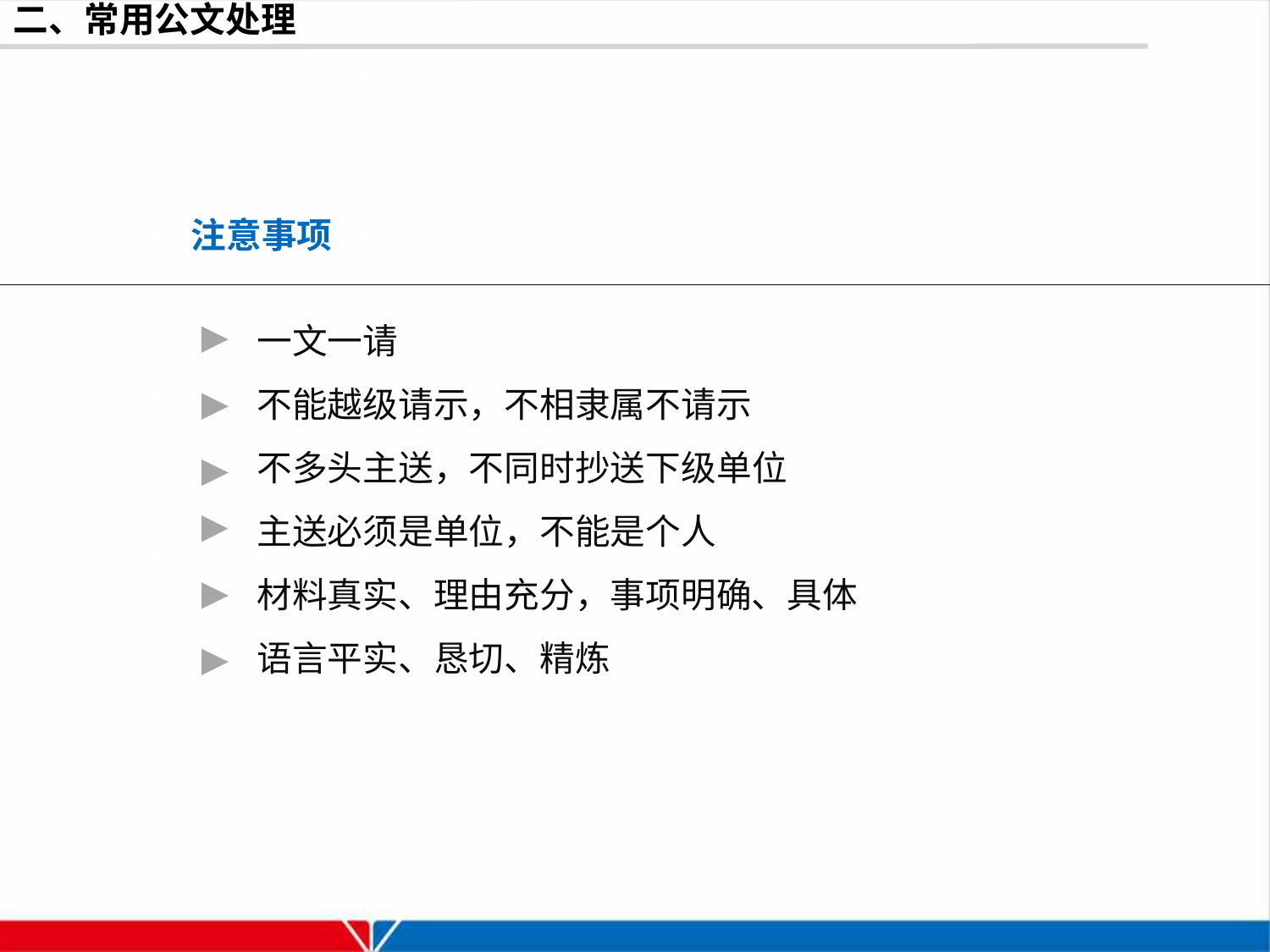

注意事项
一文一请
不能越级请示，不相隶属不请示
不多头主送，不同时抄送下级单位
主送必须是单位，不能是个人
材料真实、理由充分，事项明确、具体
语言平实、恳切、精炼